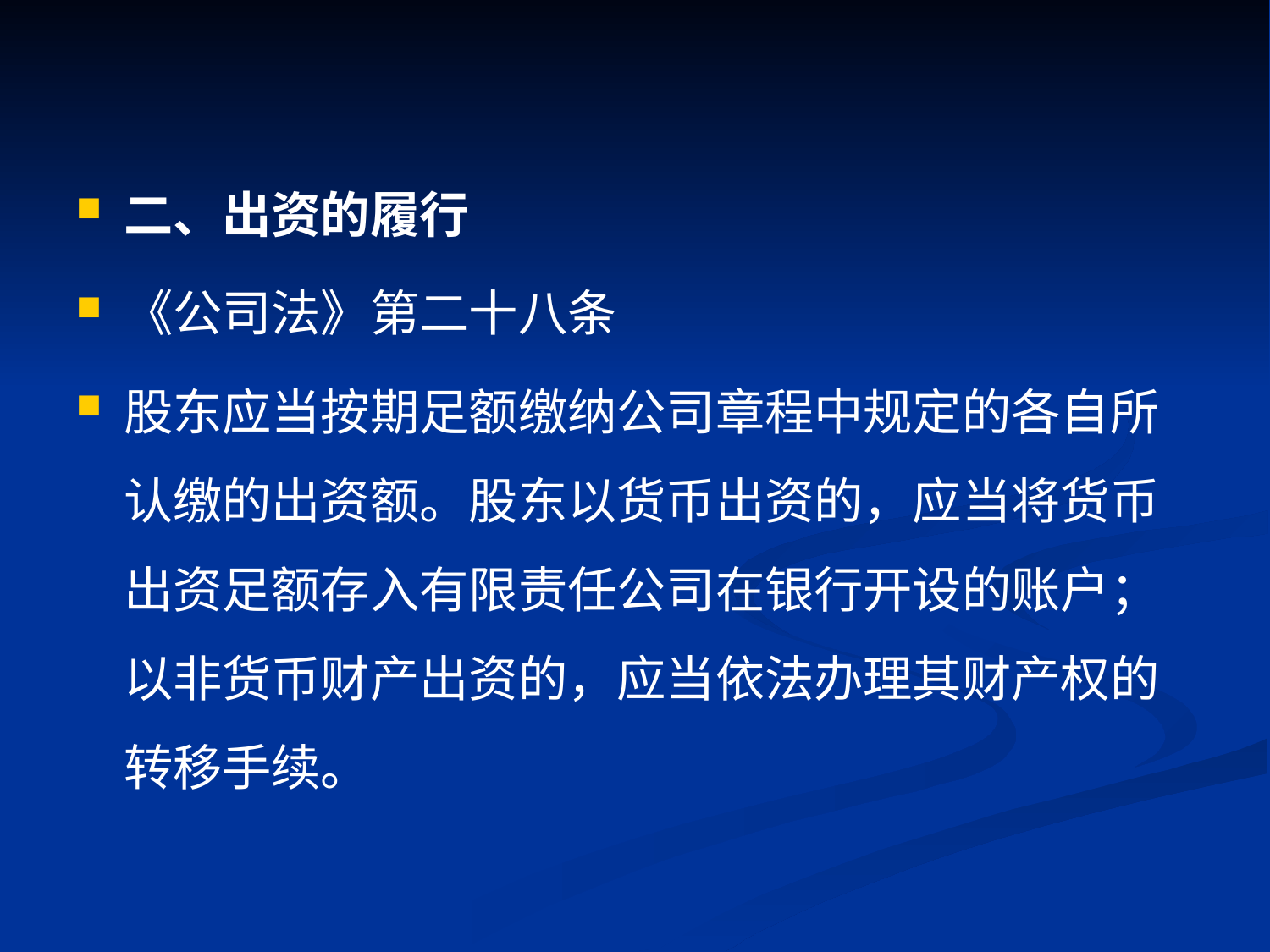

#
二、出资的履行
《公司法》第二十八条
股东应当按期足额缴纳公司章程中规定的各自所认缴的出资额。股东以货币出资的，应当将货币出资足额存入有限责任公司在银行开设的账户；以非货币财产出资的，应当依法办理其财产权的转移手续。